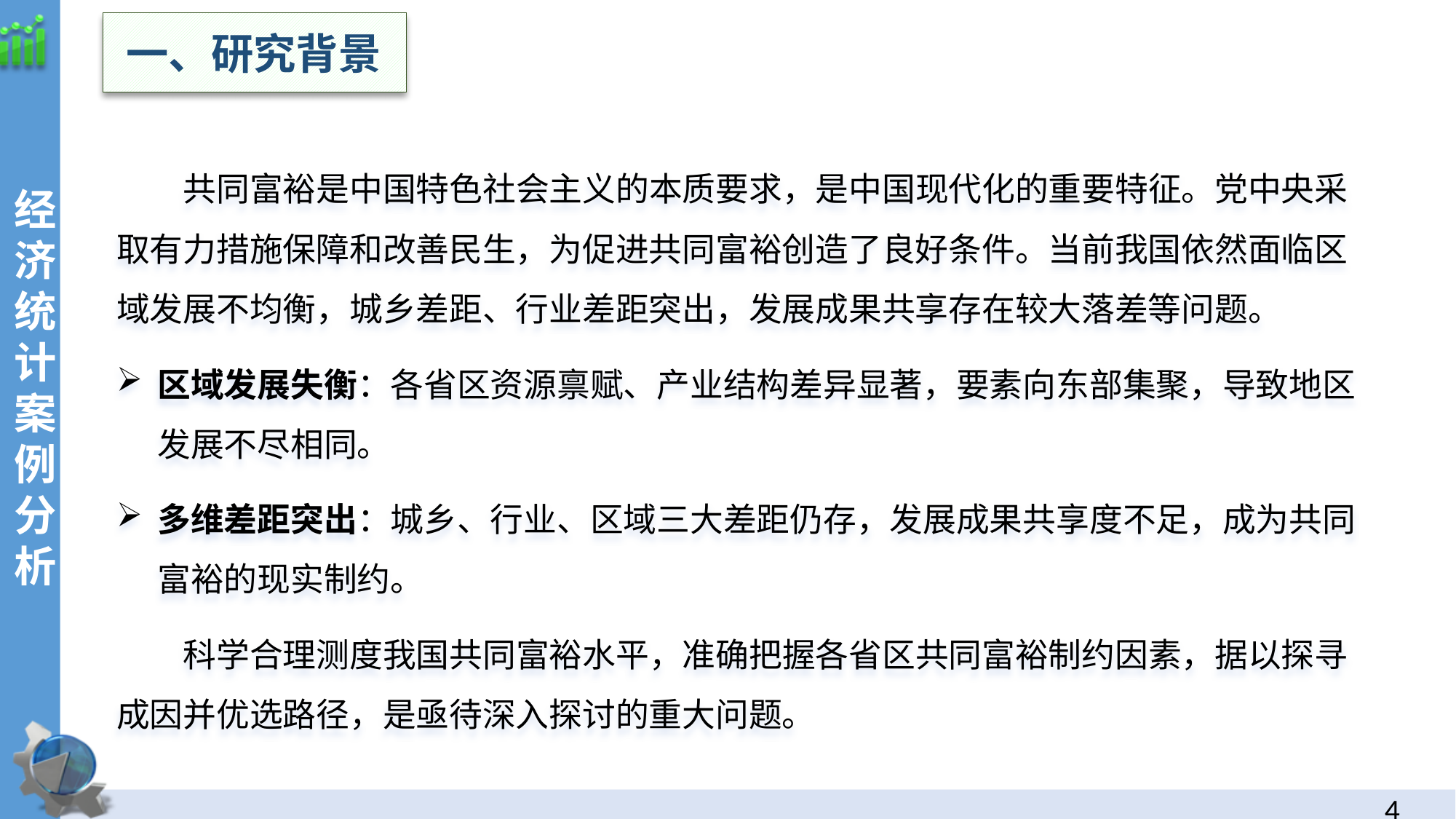

一、研究背景

共同富裕是中国特色社会主义的本质要求，是中国现代化的重要特征。党中央采取有力措施保障和改善民生，为促进共同富裕创造了良好条件。当前我国依然面临区域发展不均衡，城乡差距、行业差距突出，发展成果共享存在较大落差等问题。
区域发展失衡：各省区资源禀赋、产业结构差异显著，要素向东部集聚，导致地区发展不尽相同。
多维差距突出：城乡、行业、区域三大差距仍存，发展成果共享度不足，成为共同富裕的现实制约。
科学合理测度我国共同富裕水平，准确把握各省区共同富裕制约因素，据以探寻成因并优选路径，是亟待深入探讨的重大问题。
经济统计案例分析
4